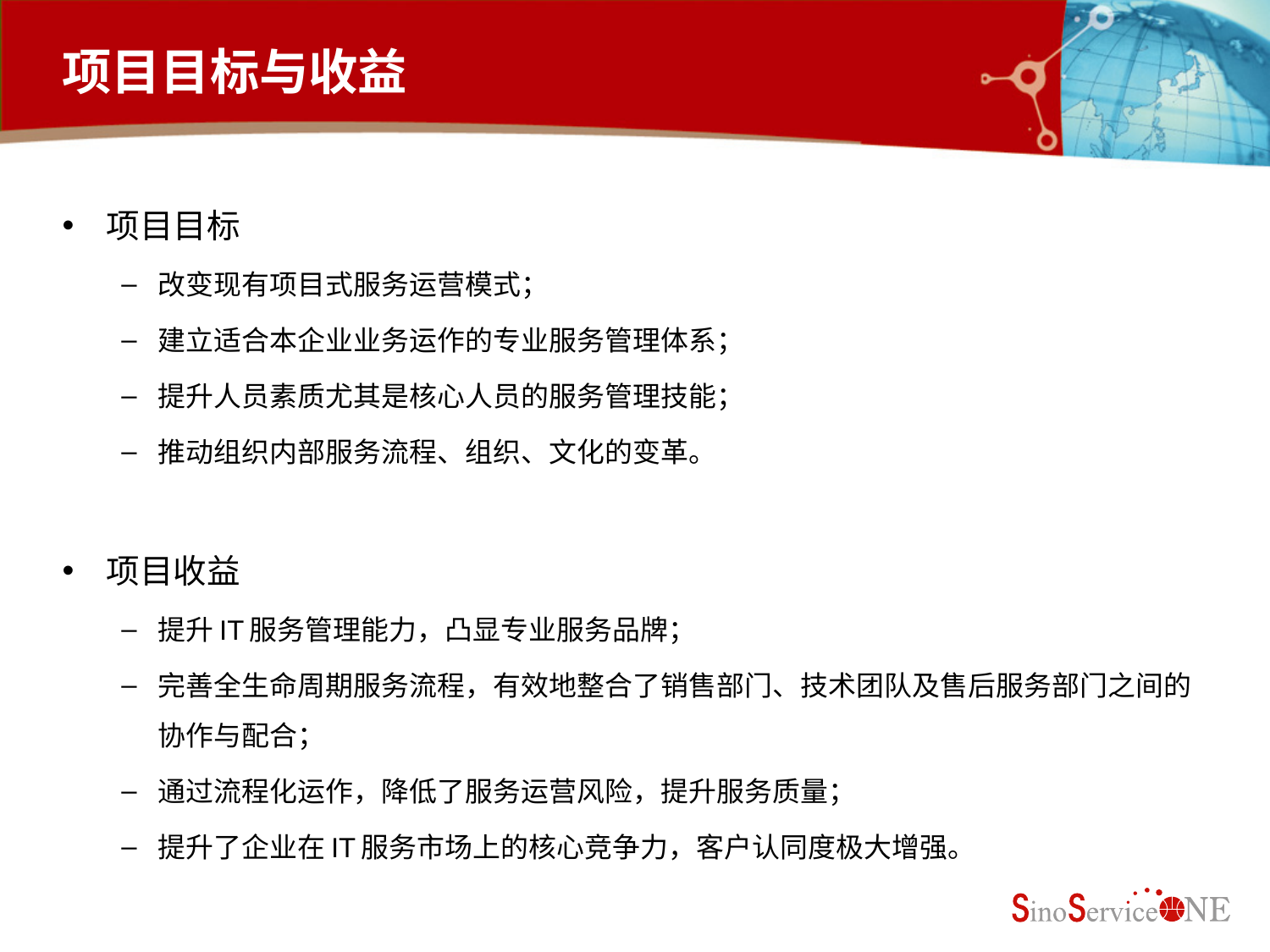

# 项目目标与收益
项目目标
改变现有项目式服务运营模式；
建立适合本企业业务运作的专业服务管理体系；
提升人员素质尤其是核心人员的服务管理技能；
推动组织内部服务流程、组织、文化的变革。

项目收益
提升IT服务管理能力，凸显专业服务品牌；
完善全生命周期服务流程，有效地整合了销售部门、技术团队及售后服务部门之间的协作与配合；
通过流程化运作，降低了服务运营风险，提升服务质量；
提升了企业在IT服务市场上的核心竞争力，客户认同度极大增强。